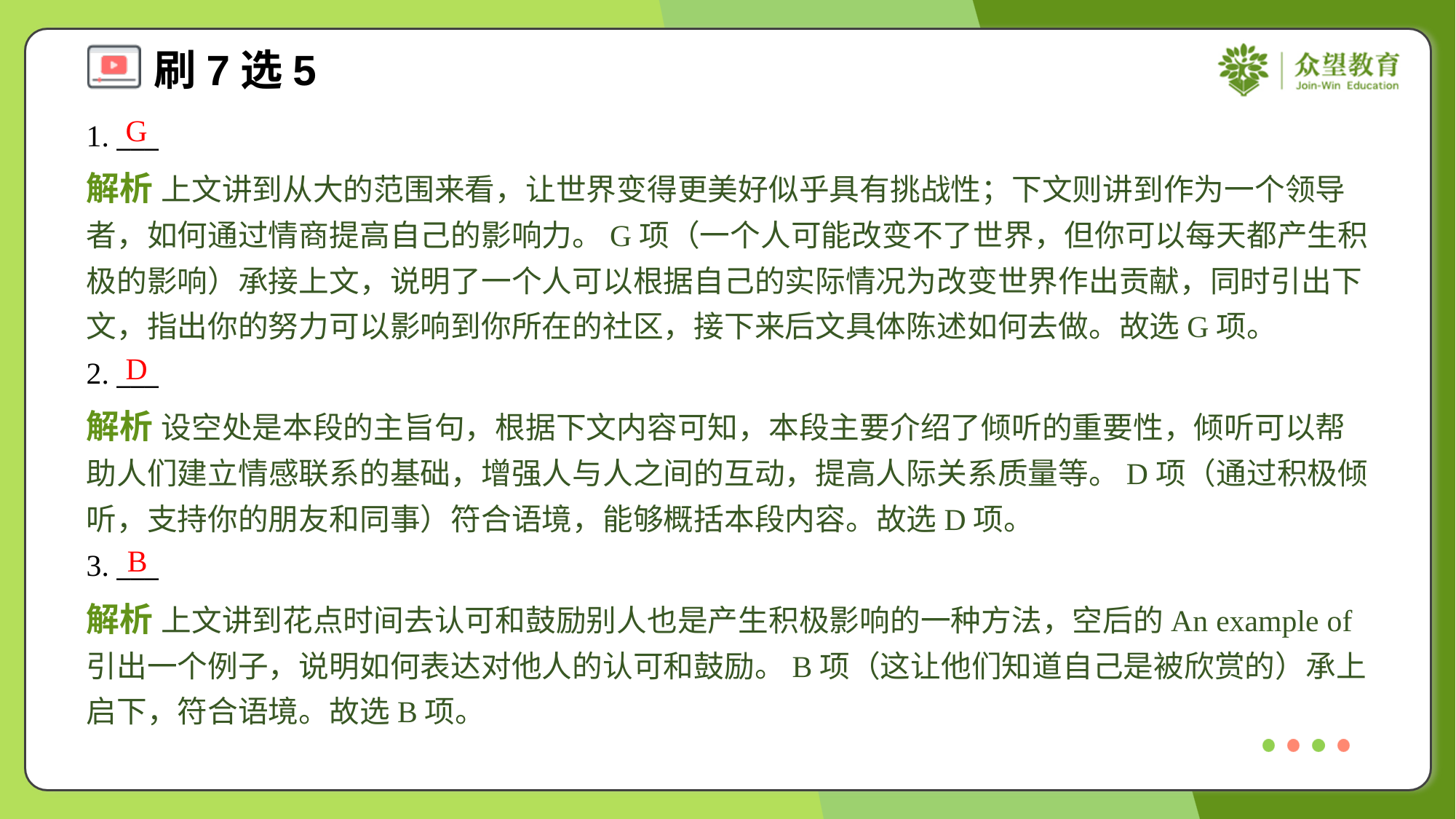

G
1. ___
解析 上文讲到从大的范围来看，让世界变得更美好似乎具有挑战性；下文则讲到作为一个领导者，如何通过情商提高自己的影响力。G项（一个人可能改变不了世界，但你可以每天都产生积极的影响）承接上文，说明了一个人可以根据自己的实际情况为改变世界作出贡献，同时引出下文，指出你的努力可以影响到你所在的社区，接下来后文具体陈述如何去做。故选G项。
D
2. ___
解析 设空处是本段的主旨句，根据下文内容可知，本段主要介绍了倾听的重要性，倾听可以帮助人们建立情感联系的基础，增强人与人之间的互动，提高人际关系质量等。D项（通过积极倾听，支持你的朋友和同事）符合语境，能够概括本段内容。故选D项。
B
3. ___
解析 上文讲到花点时间去认可和鼓励别人也是产生积极影响的一种方法，空后的An example of引出一个例子，说明如何表达对他人的认可和鼓励。B项（这让他们知道自己是被欣赏的）承上启下，符合语境。故选B项。